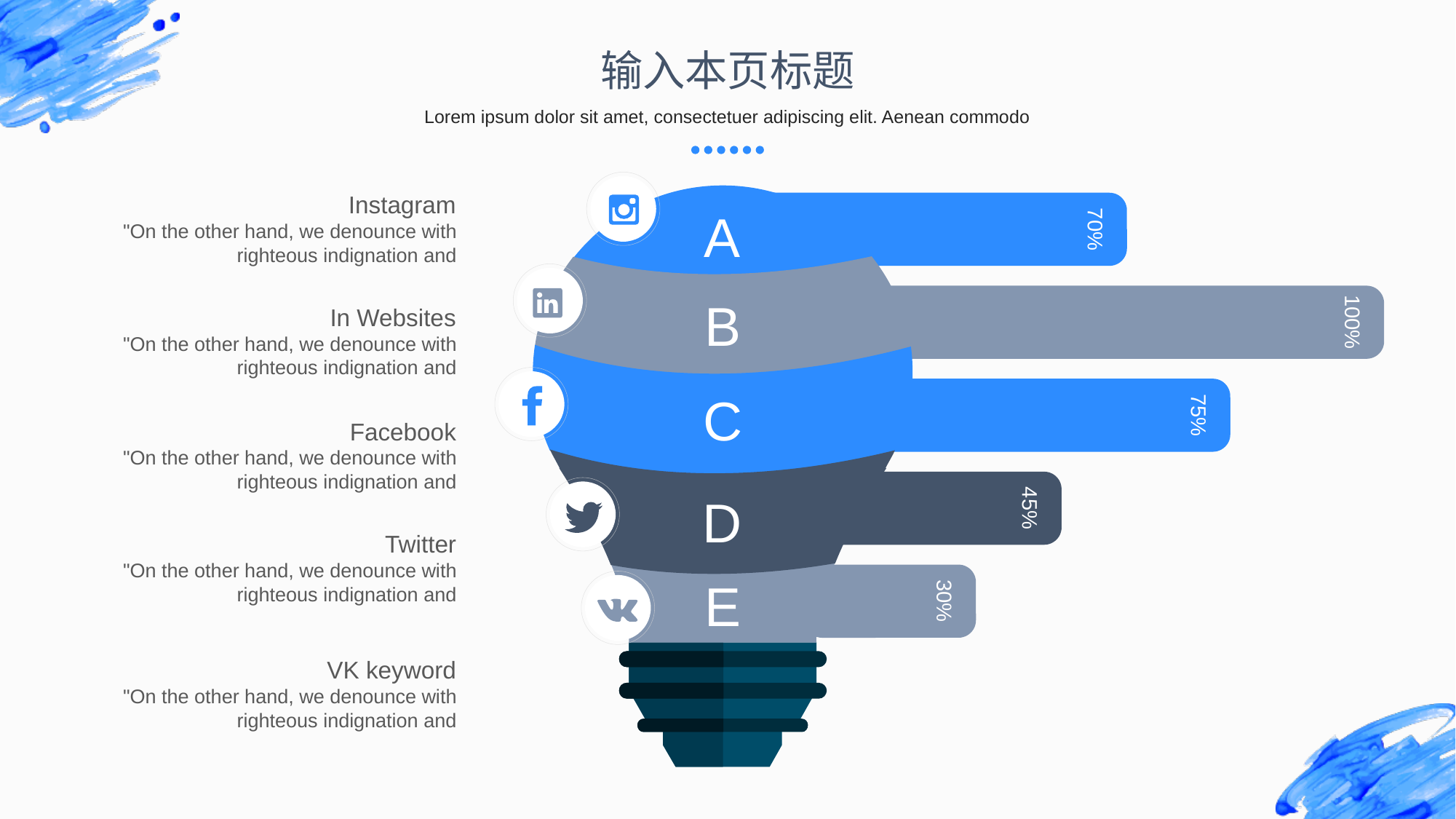

输入本页标题
100%
70%
Lorem ipsum dolor sit amet, consectetuer adipiscing elit. Aenean commodo

A
Instagram
75%
"On the other hand, we denounce with righteous indignation and
B

In Websites
"On the other hand, we denounce with righteous indignation and
C

45%
Facebook
"On the other hand, we denounce with righteous indignation and
D

30%
Twitter
"On the other hand, we denounce with righteous indignation and
E

VK keyword
"On the other hand, we denounce with righteous indignation and